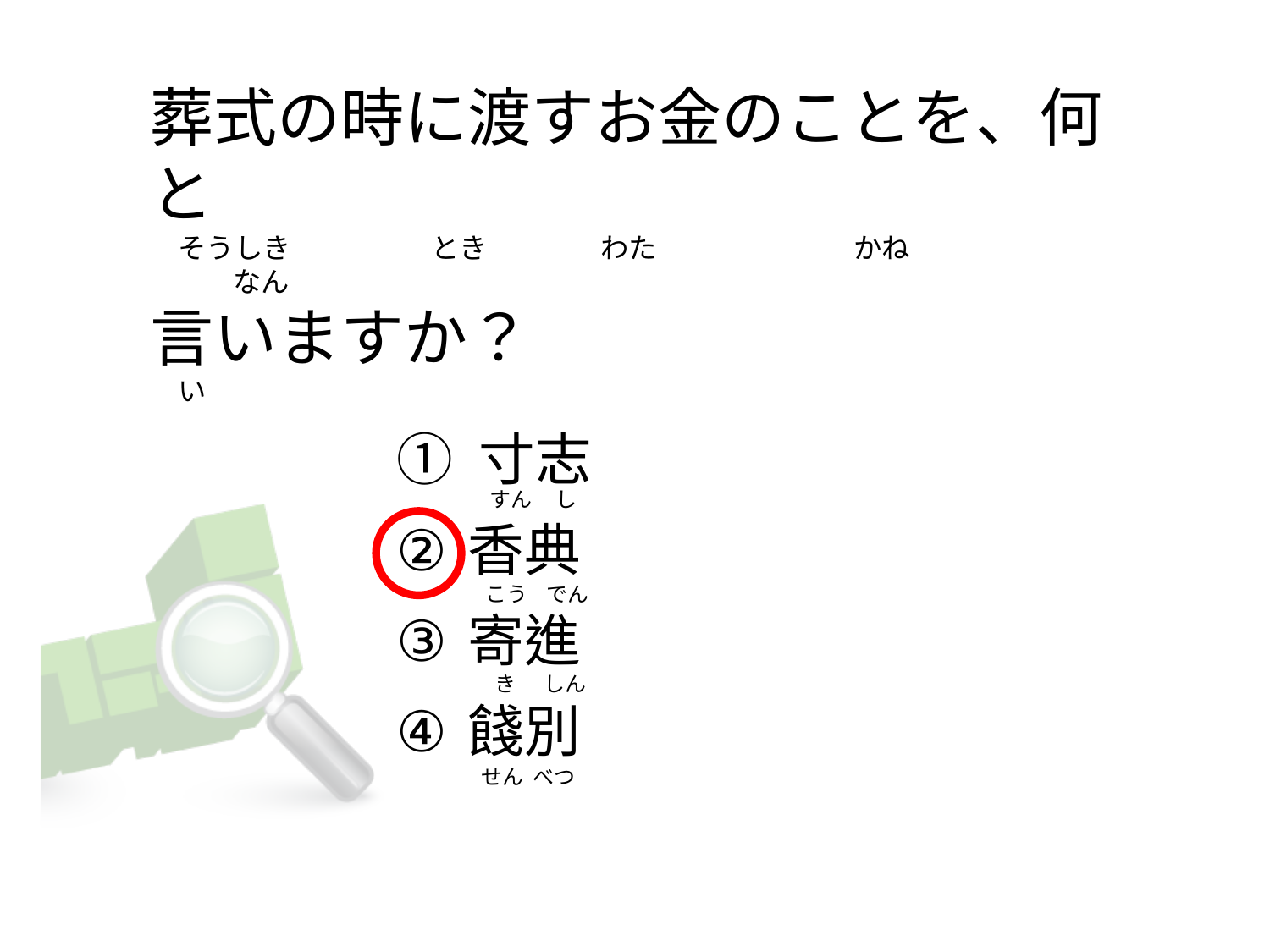

# 葬式の時に渡すお金のことを、何と 　そうしき　　　　　とき　　　　わた　　　　　　　かね　　　　　　　               なん 言いますか？ 　い
① 寸志
香典
寄進
餞別
 すん     し

 こう    でん
  き      しん
せん  べつ